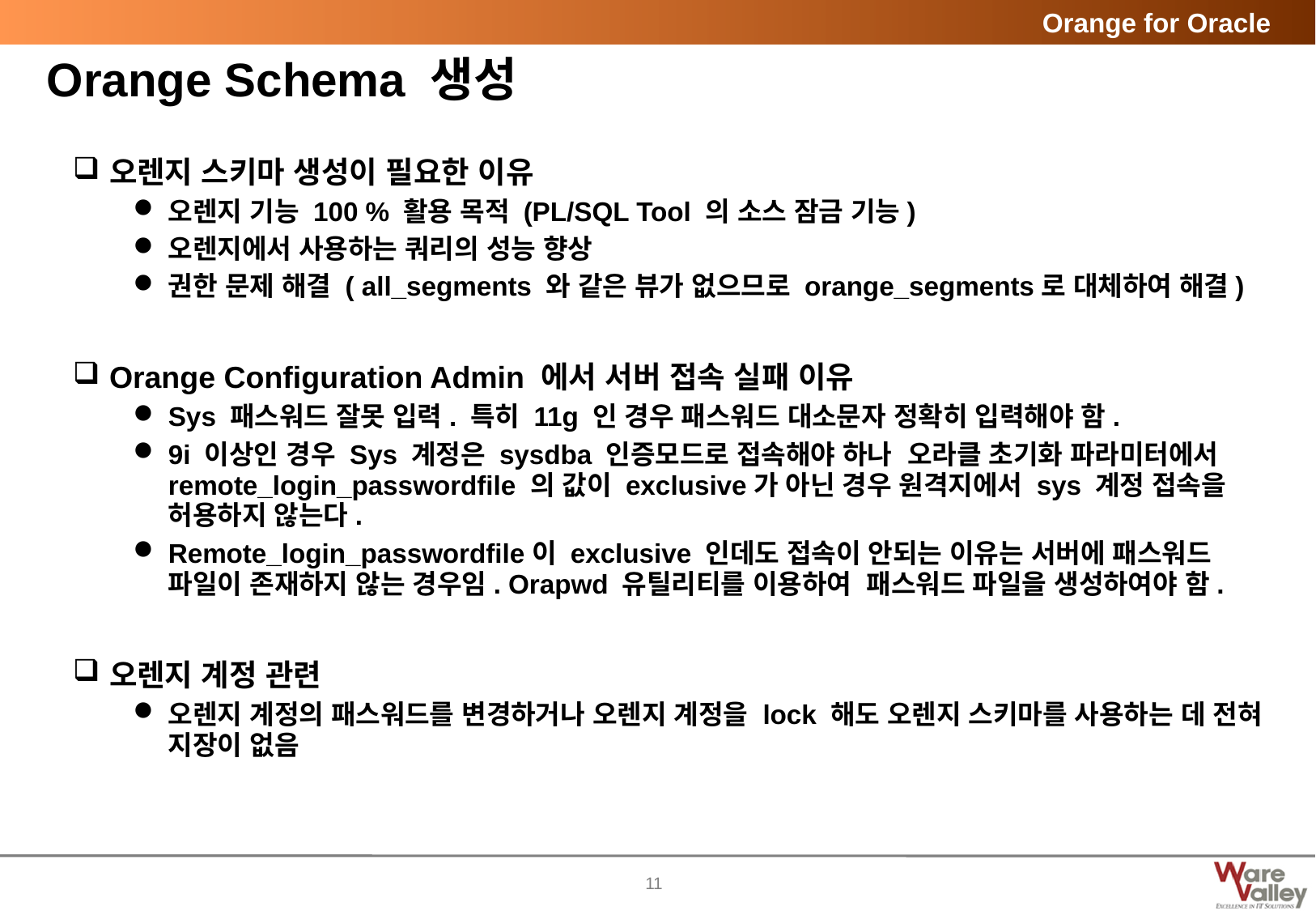

# Orange Schema 생성
오렌지 스키마 생성이 필요한 이유
오렌지 기능 100 % 활용 목적 (PL/SQL Tool 의 소스 잠금 기능)
오렌지에서 사용하는 쿼리의 성능 향상
권한 문제 해결 ( all_segments 와 같은 뷰가 없으므로 orange_segments로 대체하여 해결)

Orange Configuration Admin 에서 서버 접속 실패 이유
Sys 패스워드 잘못 입력. 특히 11g 인 경우 패스워드 대소문자 정확히 입력해야 함.
9i 이상인 경우 Sys 계정은 sysdba 인증모드로 접속해야 하나  오라클 초기화 파라미터에서 remote_login_passwordfile 의 값이 exclusive가 아닌 경우 원격지에서 sys 계정 접속을 허용하지 않는다.
Remote_login_passwordfile이 exclusive 인데도 접속이 안되는 이유는 서버에 패스워드 파일이 존재하지 않는 경우임. Orapwd 유틸리티를 이용하여  패스워드 파일을 생성하여야 함.

오렌지 계정 관련
오렌지 계정의 패스워드를 변경하거나 오렌지 계정을 lock 해도 오렌지 스키마를 사용하는 데 전혀 지장이 없음